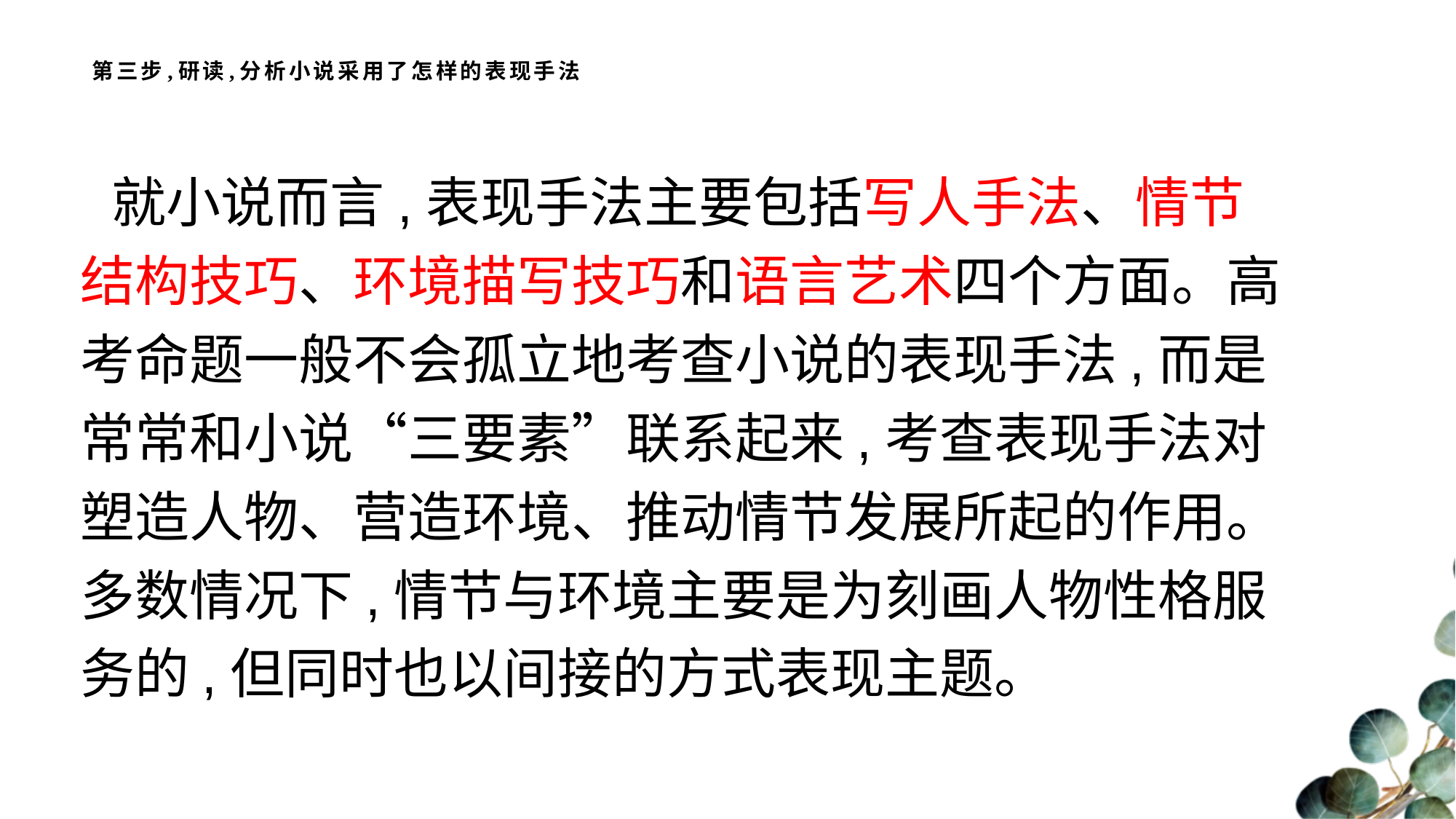

# 第三步,研读,分析小说采用了怎样的表现手法
就小说而言,表现手法主要包括写人手法、情节结构技巧、环境描写技巧和语言艺术四个方面。高考命题一般不会孤立地考查小说的表现手法,而是常常和小说“三要素”联系起来,考查表现手法对塑造人物、营造环境、推动情节发展所起的作用。多数情况下,情节与环境主要是为刻画人物性格服务的,但同时也以间接的方式表现主题。